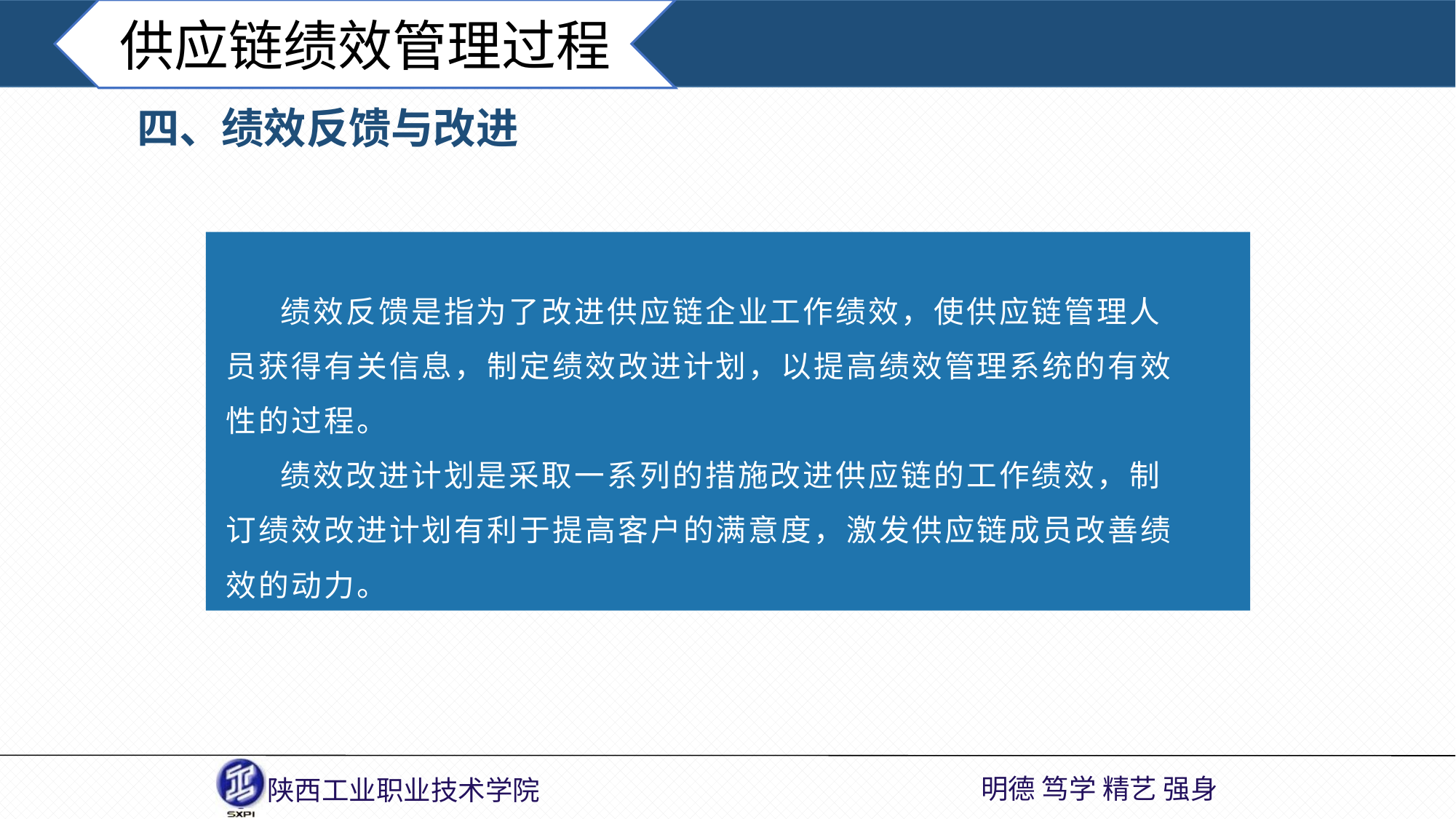

供应链绩效管理过程
四、绩效反馈与改进

绩效反馈是指为了改进供应链企业工作绩效，使供应链管理人员获得有关信息，制定绩效改进计划，以提高绩效管理系统的有效性的过程。
绩效改进计划是采取一系列的措施改进供应链的工作绩效，制订绩效改进计划有利于提高客户的满意度，激发供应链成员改善绩效的动力。